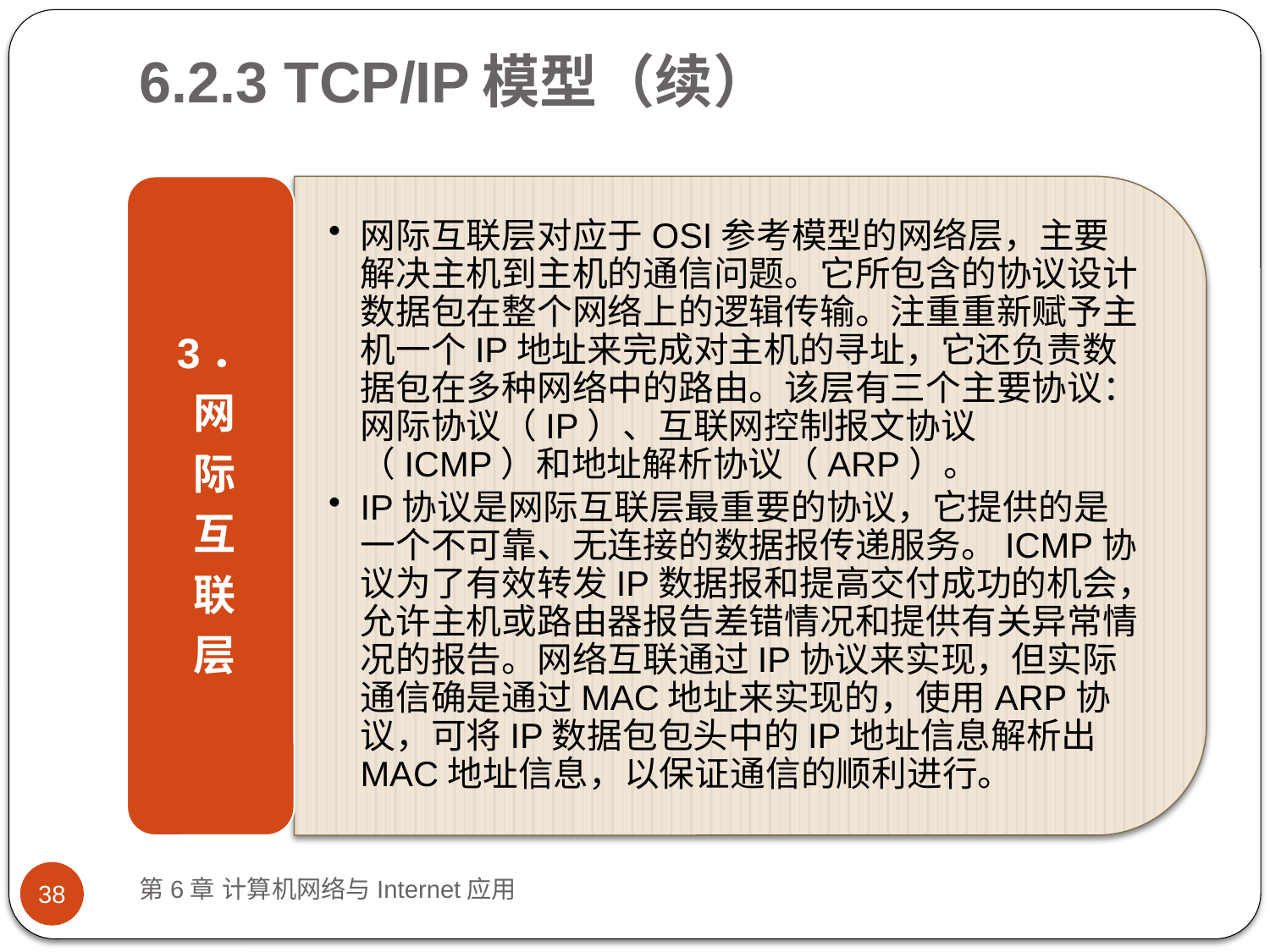

# 6.2.3 TCP/IP模型（续）
网际互联层对应于OSI参考模型的网络层，主要解决主机到主机的通信问题。它所包含的协议设计数据包在整个网络上的逻辑传输。注重重新赋予主机一个IP地址来完成对主机的寻址，它还负责数据包在多种网络中的路由。该层有三个主要协议：网际协议（IP）、互联网控制报文协议（ICMP）和地址解析协议（ARP）。
IP协议是网际互联层最重要的协议，它提供的是一个不可靠、无连接的数据报传递服务。ICMP协议为了有效转发IP数据报和提高交付成功的机会，允许主机或路由器报告差错情况和提供有关异常情况的报告。网络互联通过IP协议来实现，但实际通信确是通过MAC地址来实现的，使用ARP协议，可将IP数据包包头中的IP地址信息解析出MAC地址信息，以保证通信的顺利进行。
3．
网
际
互
联
层
第6章 计算机网络与Internet应用
38